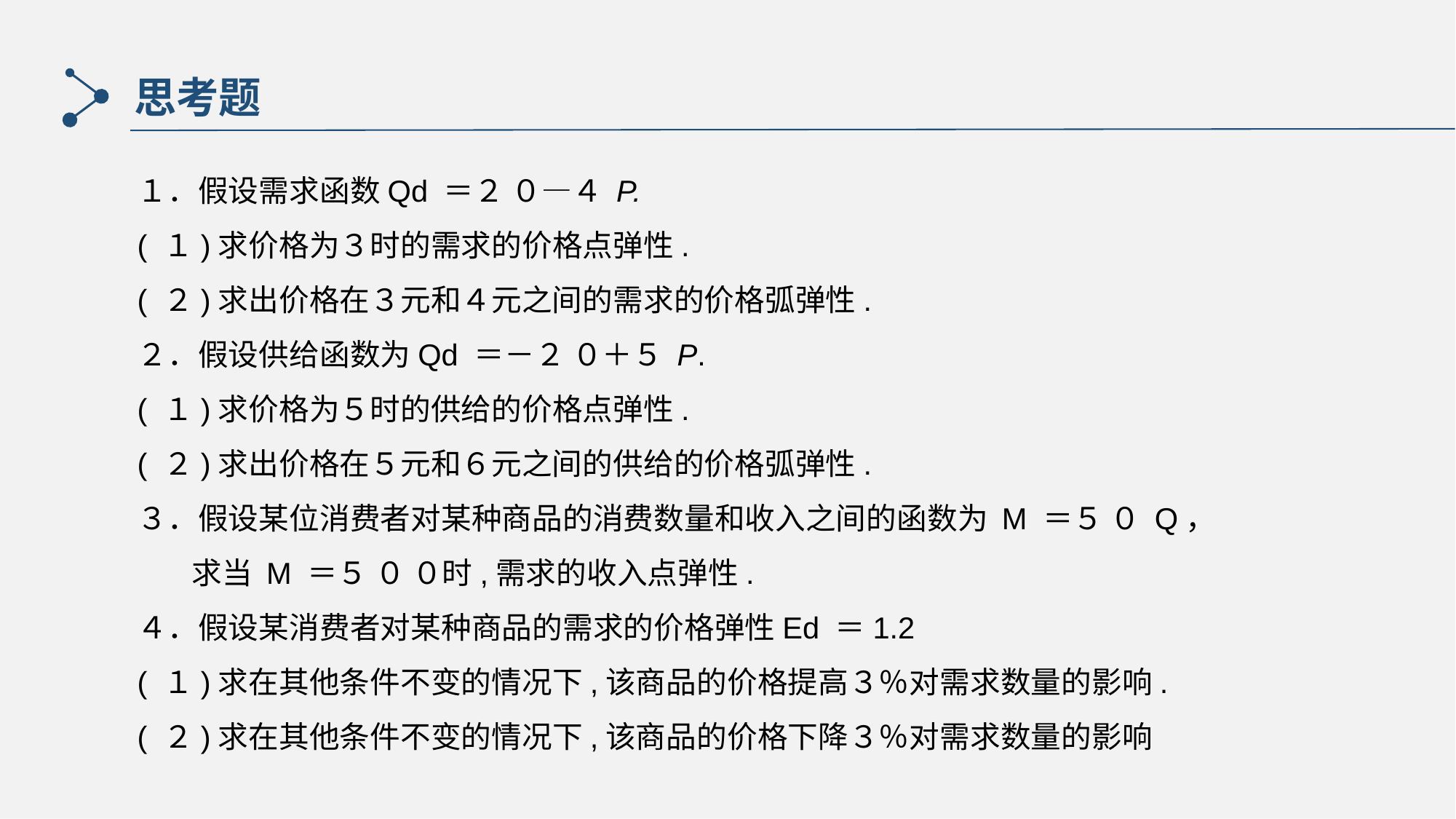

思考题
１．假设需求函数Qd ＝２ ０—４ P.
( １)求价格为３时的需求的价格点弹性.
( ２)求出价格在３元和４元之间的需求的价格弧弹性.
２．假设供给函数为Qd ＝－２ ０＋５ P.
( １)求价格为５时的供给的价格点弹性.
( ２)求出价格在５元和６元之间的供给的价格弧弹性.
３．假设某位消费者对某种商品的消费数量和收入之间的函数为 M ＝５ ０ Q，
       求当 M ＝５ ０ ０时,需求的收入点弹性.
４．假设某消费者对某种商品的需求的价格弹性Ed ＝1.2
( １)求在其他条件不变的情况下,该商品的价格提高３％对需求数量的影响.
( ２)求在其他条件不变的情况下,该商品的价格下降３％对需求数量的影响